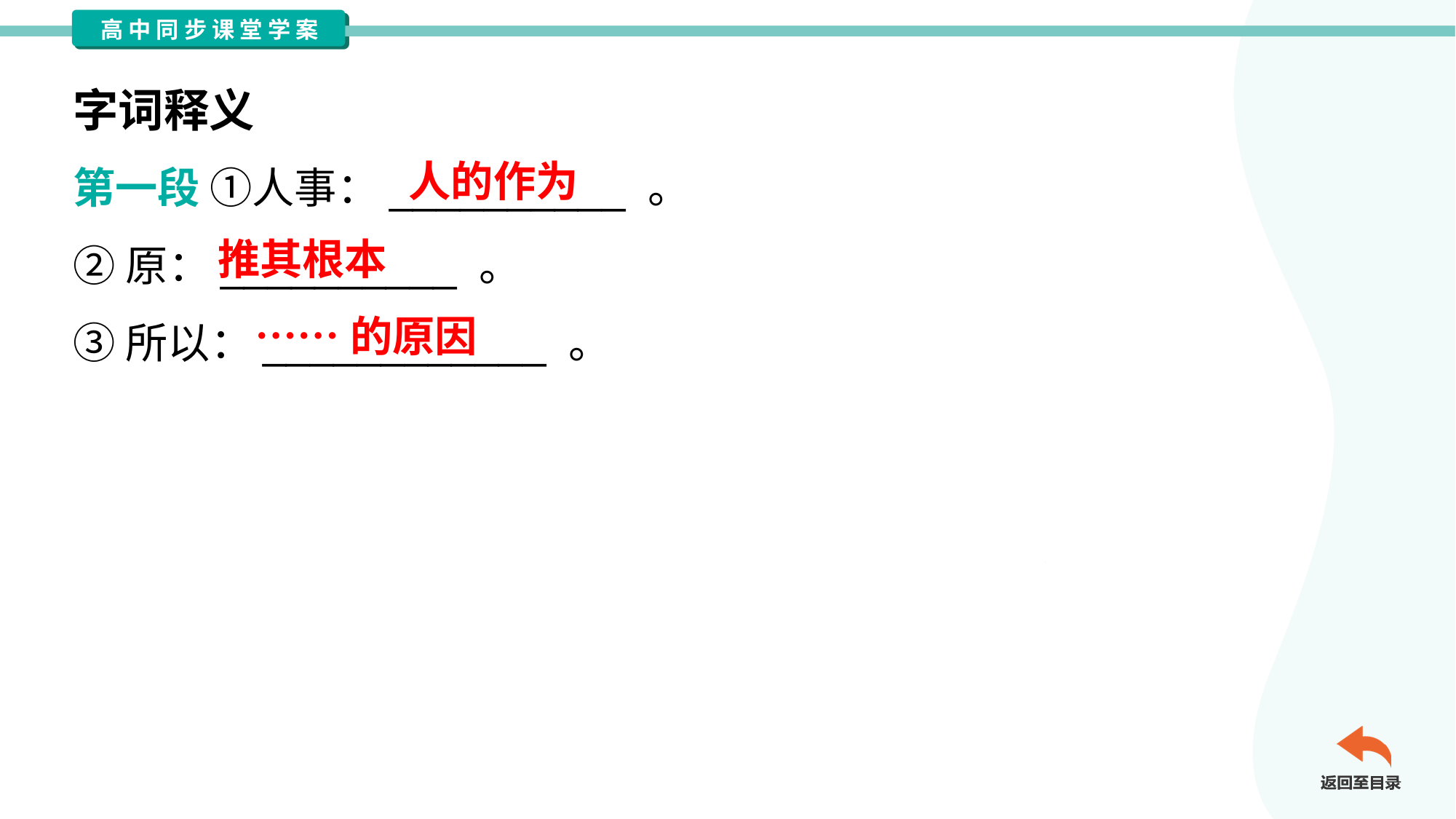

字词释义
人的作为
第一段 ①人事：__________ 。
②原：__________ 。
③所以：____________ 。
推其根本
……的原因